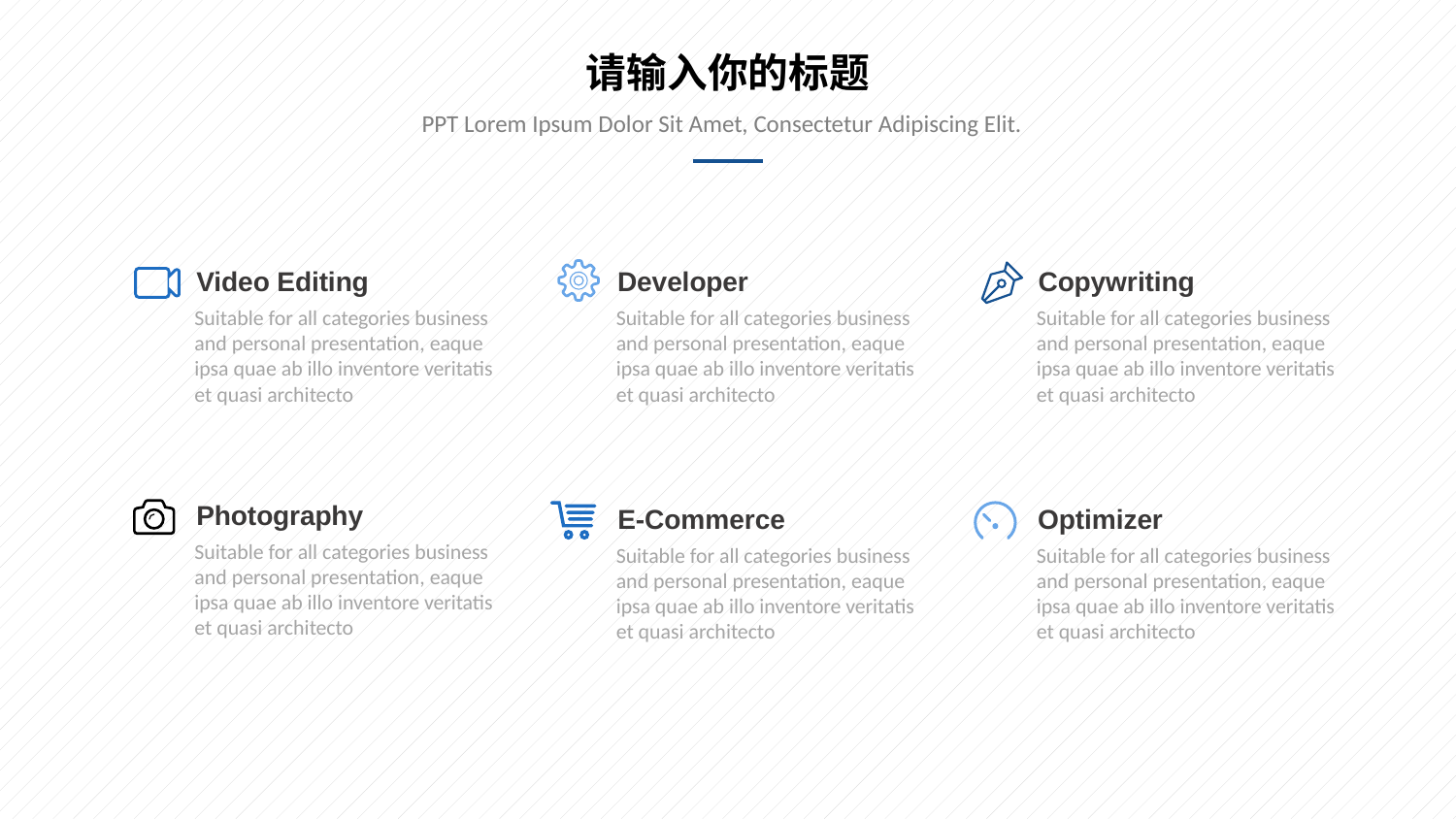

请输入你的标题
PPT Lorem Ipsum Dolor Sit Amet, Consectetur Adipiscing Elit.
Video Editing
Developer
Copywriting

Suitable for all categories business and personal presentation, eaque ipsa quae ab illo inventore veritatis et quasi architecto
Suitable for all categories business and personal presentation, eaque ipsa quae ab illo inventore veritatis et quasi architecto
Suitable for all categories business and personal presentation, eaque ipsa quae ab illo inventore veritatis et quasi architecto
Photography
E-Commerce
Optimizer

Suitable for all categories business and personal presentation, eaque ipsa quae ab illo inventore veritatis et quasi architecto
Suitable for all categories business and personal presentation, eaque ipsa quae ab illo inventore veritatis et quasi architecto
Suitable for all categories business and personal presentation, eaque ipsa quae ab illo inventore veritatis et quasi architecto